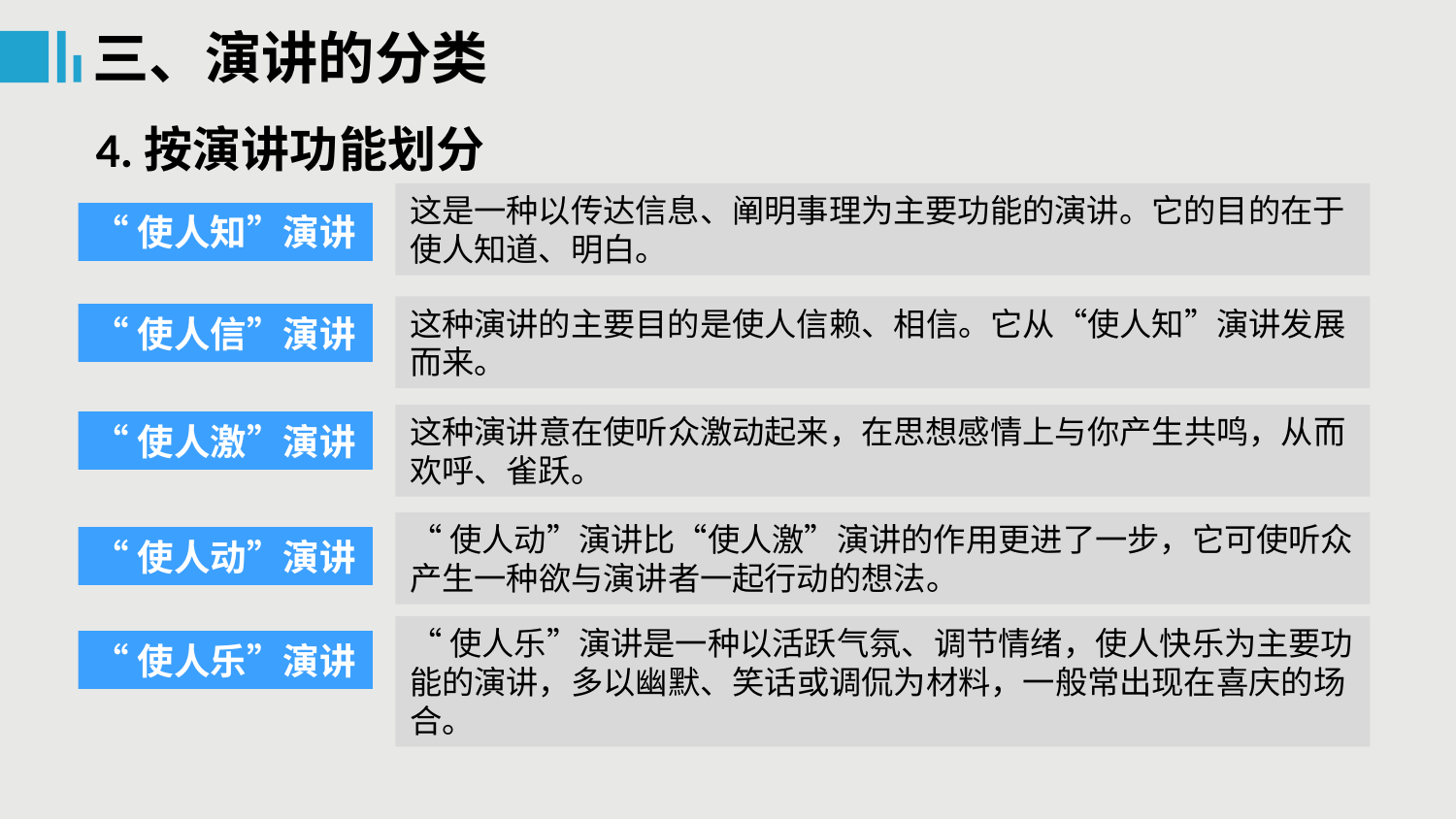

三、演讲的分类

4.按演讲功能划分
这是一种以传达信息、阐明事理为主要功能的演讲。它的目的在于使人知道、明白。
“使人知”演讲
这种演讲的主要目的是使人信赖、相信。它从“使人知”演讲发展而来。
“使人信”演讲
这种演讲意在使听众激动起来，在思想感情上与你产生共鸣，从而欢呼、雀跃。
“使人激”演讲
“使人动”演讲比“使人激”演讲的作用更进了一步，它可使听众产生一种欲与演讲者一起行动的想法。
“使人动”演讲
“使人乐”演讲是一种以活跃气氛、调节情绪，使人快乐为主要功能的演讲，多以幽默、笑话或调侃为材料，一般常出现在喜庆的场合。
“使人乐”演讲